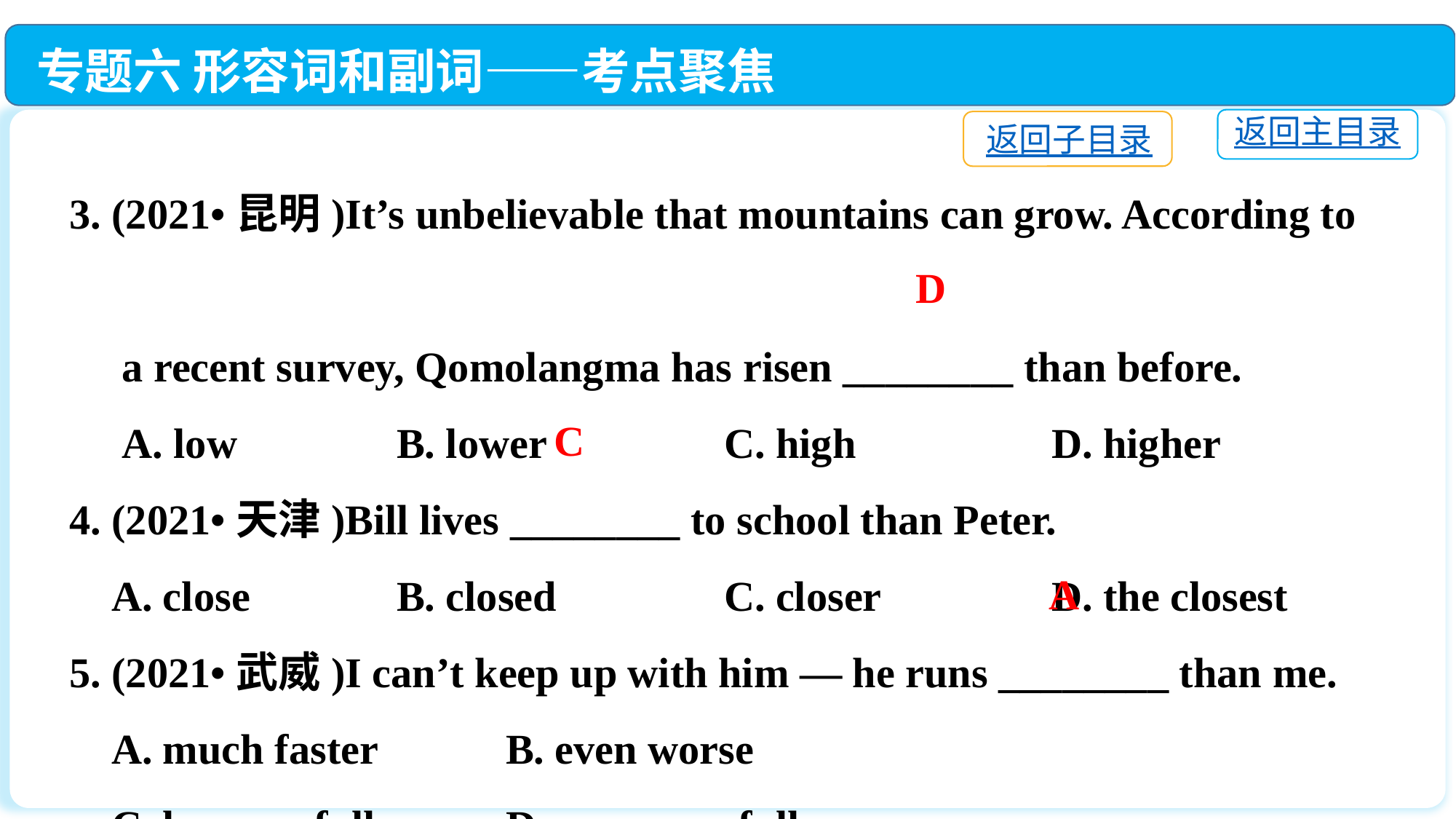

专题六 形容词和副词——考点聚焦

返回主目录

返回子目录
3. (2021•昆明)It’s unbelievable that mountains can grow. According to
     a recent survey, Qomolangma has risen ________ than before.
     A. low		B. lower		C. high		D. higher
4. (2021•天津)Bill lives ________ to school than Peter.
    A. close		B. closed 		C. closer		D. the closest
5. (2021•武威)I can’t keep up with him — he runs ________ than me.
    A. much faster		B. even worse
    C. less carefully	D. more carefully
D
C
A